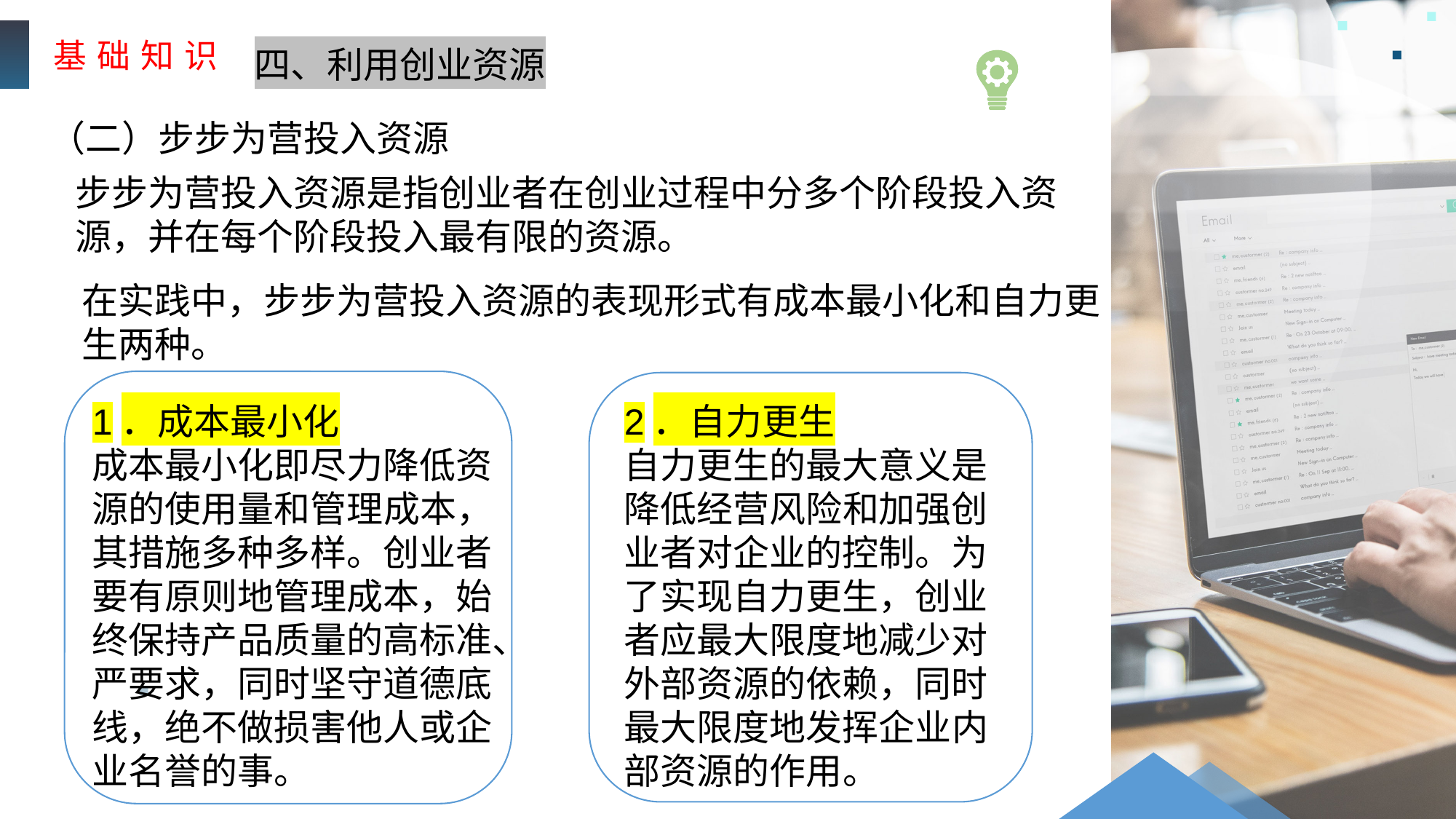

基 础 知 识

四、利用创业资源

（二）步步为营投入资源
步步为营投入资源是指创业者在创业过程中分多个阶段投入资源，并在每个阶段投入最有限的资源。
在实践中，步步为营投入资源的表现形式有成本最小化和自力更生两种。

1．成本最小化
成本最小化即尽力降低资源的使用量和管理成本，其措施多种多样。创业者要有原则地管理成本，始终保持产品质量的高标准、严要求，同时坚守道德底线，绝不做损害他人或企业名誉的事。
2．自力更生
自力更生的最大意义是降低经营风险和加强创业者对企业的控制。为了实现自力更生，创业者应最大限度地减少对外部资源的依赖，同时最大限度地发挥企业内部资源的作用。